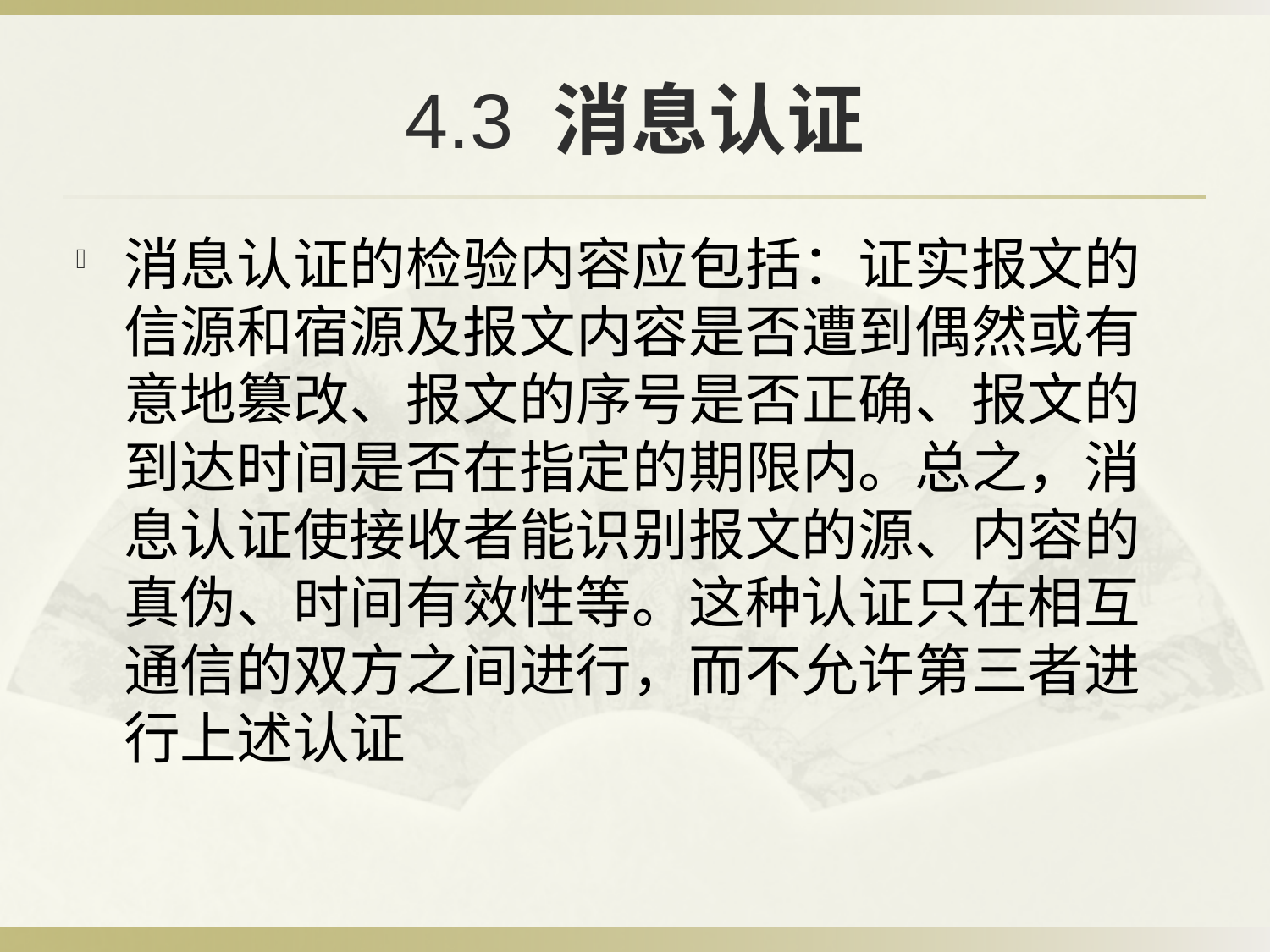

# 4.3 消息认证
消息认证的检验内容应包括：证实报文的信源和宿源及报文内容是否遭到偶然或有意地篡改、报文的序号是否正确、报文的到达时间是否在指定的期限内。总之，消息认证使接收者能识别报文的源、内容的真伪、时间有效性等。这种认证只在相互通信的双方之间进行，而不允许第三者进行上述认证